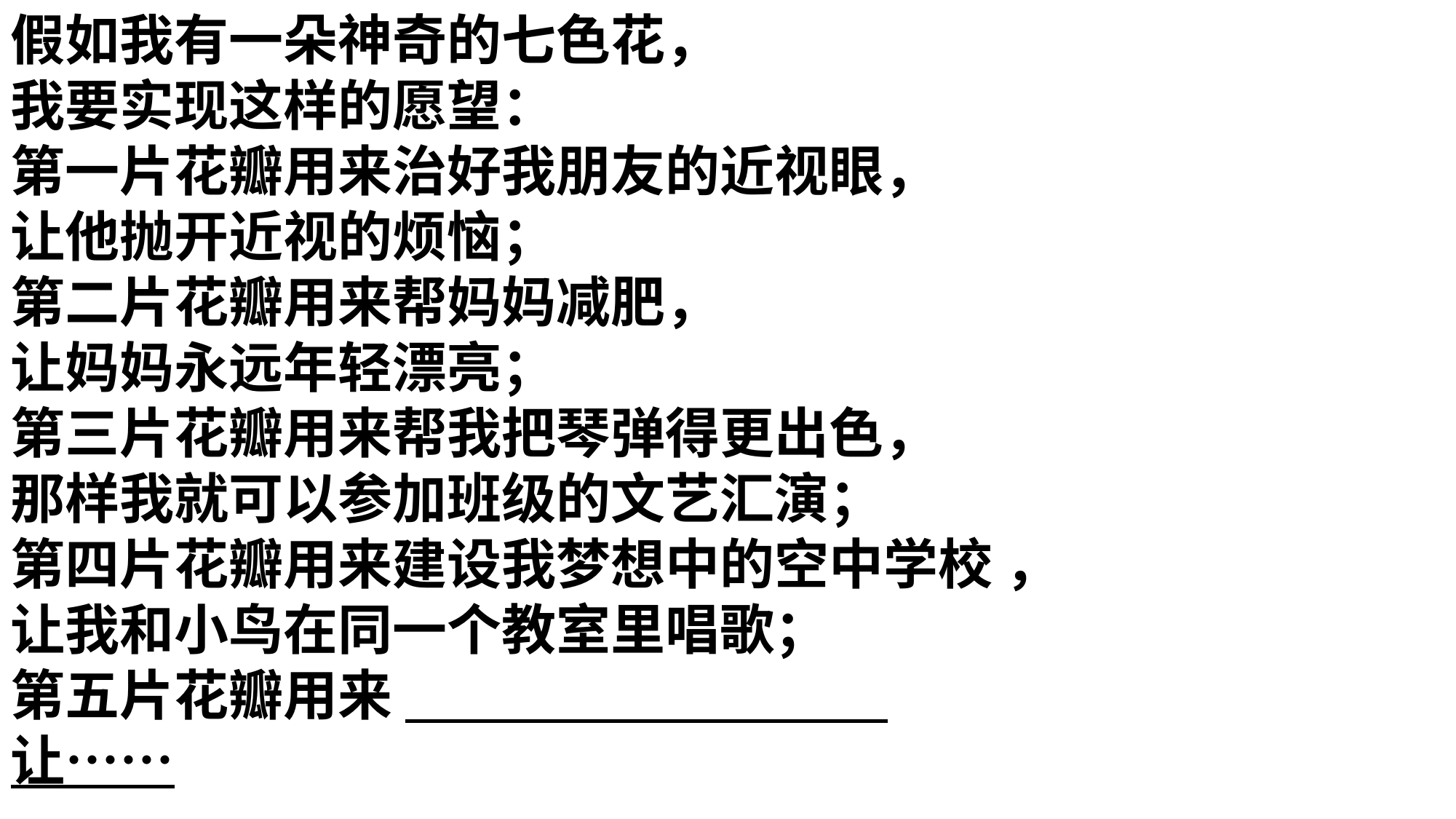

假如我有一朵神奇的七色花，
我要实现这样的愿望：
第一片花瓣用来治好我朋友的近视眼，
让他抛开近视的烦恼；
第二片花瓣用来帮妈妈减肥，
让妈妈永远年轻漂亮；
第三片花瓣用来帮我把琴弹得更出色，
那样我就可以参加班级的文艺汇演；
第四片花瓣用来建设我梦想中的空中学校 ，
让我和小鸟在同一个教室里唱歌；
第五片花瓣用来
让……